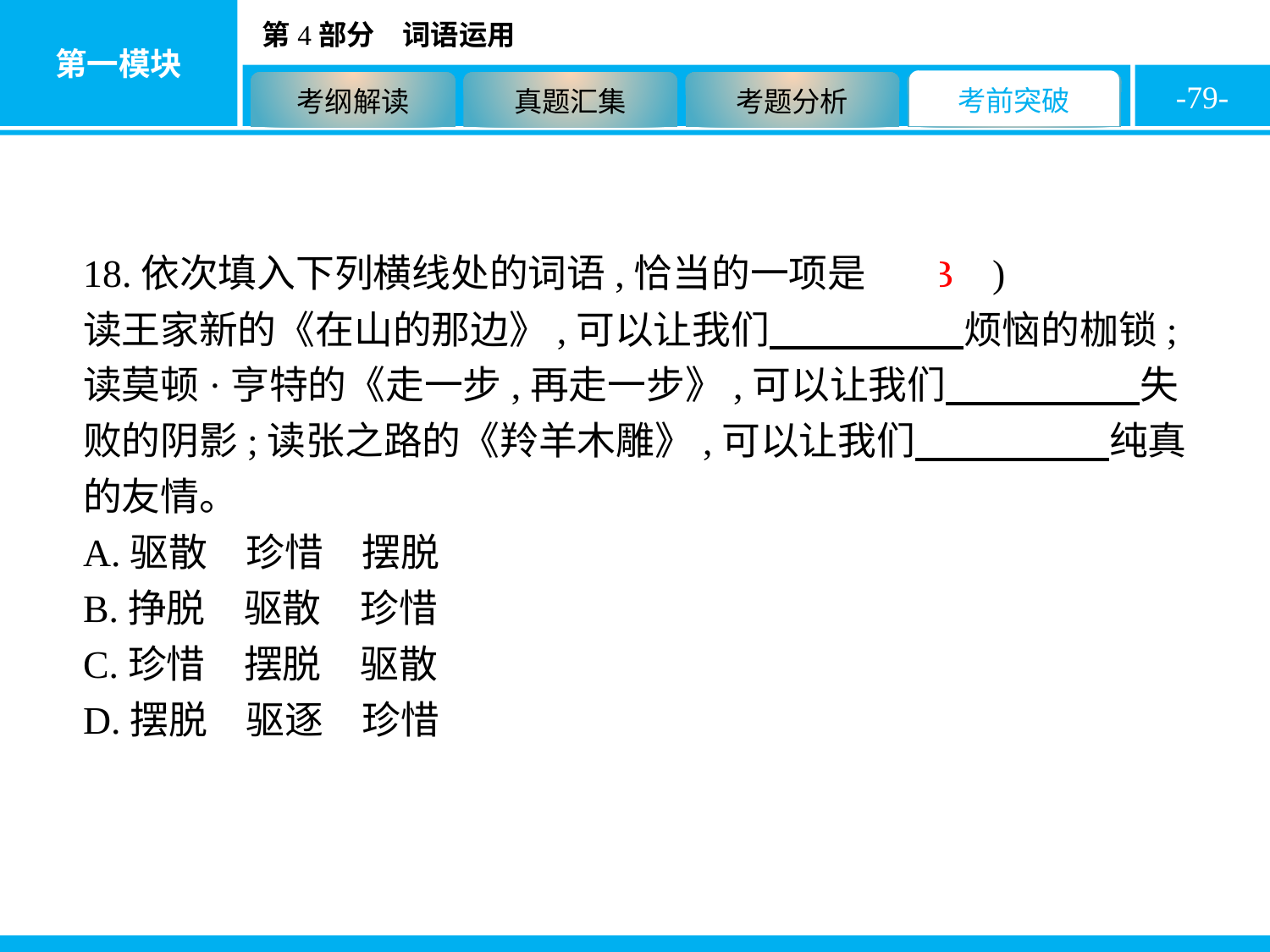

-79-
18.依次填入下列横线处的词语,恰当的一项是(    B    )
读王家新的《在山的那边》,可以让我们　　　　　烦恼的枷锁;读莫顿·亨特的《走一步,再走一步》,可以让我们　　　　　失败的阴影;读张之路的《羚羊木雕》,可以让我们　　　　　纯真的友情。
A.驱散　珍惜　摆脱
B.挣脱　驱散　珍惜
C.珍惜　摆脱　驱散
D.摆脱　驱逐　珍惜